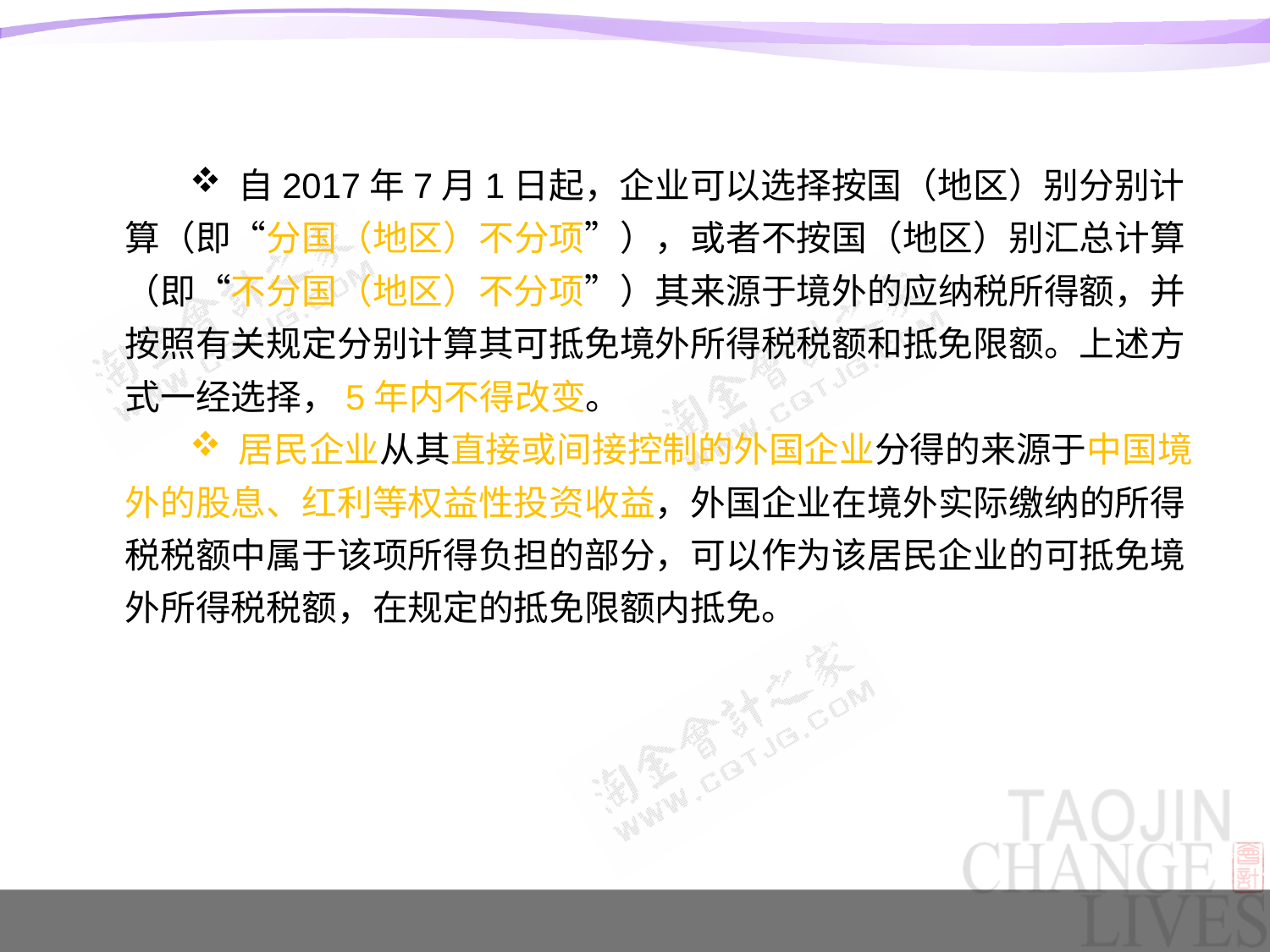

#
 自2017年7月1日起，企业可以选择按国（地区）别分别计算（即“分国（地区）不分项”），或者不按国（地区）别汇总计算（即“不分国（地区）不分项”）其来源于境外的应纳税所得额，并按照有关规定分别计算其可抵免境外所得税税额和抵免限额。上述方式一经选择，5年内不得改变。
 居民企业从其直接或间接控制的外国企业分得的来源于中国境外的股息、红利等权益性投资收益，外国企业在境外实际缴纳的所得税税额中属于该项所得负担的部分，可以作为该居民企业的可抵免境外所得税税额，在规定的抵免限额内抵免。